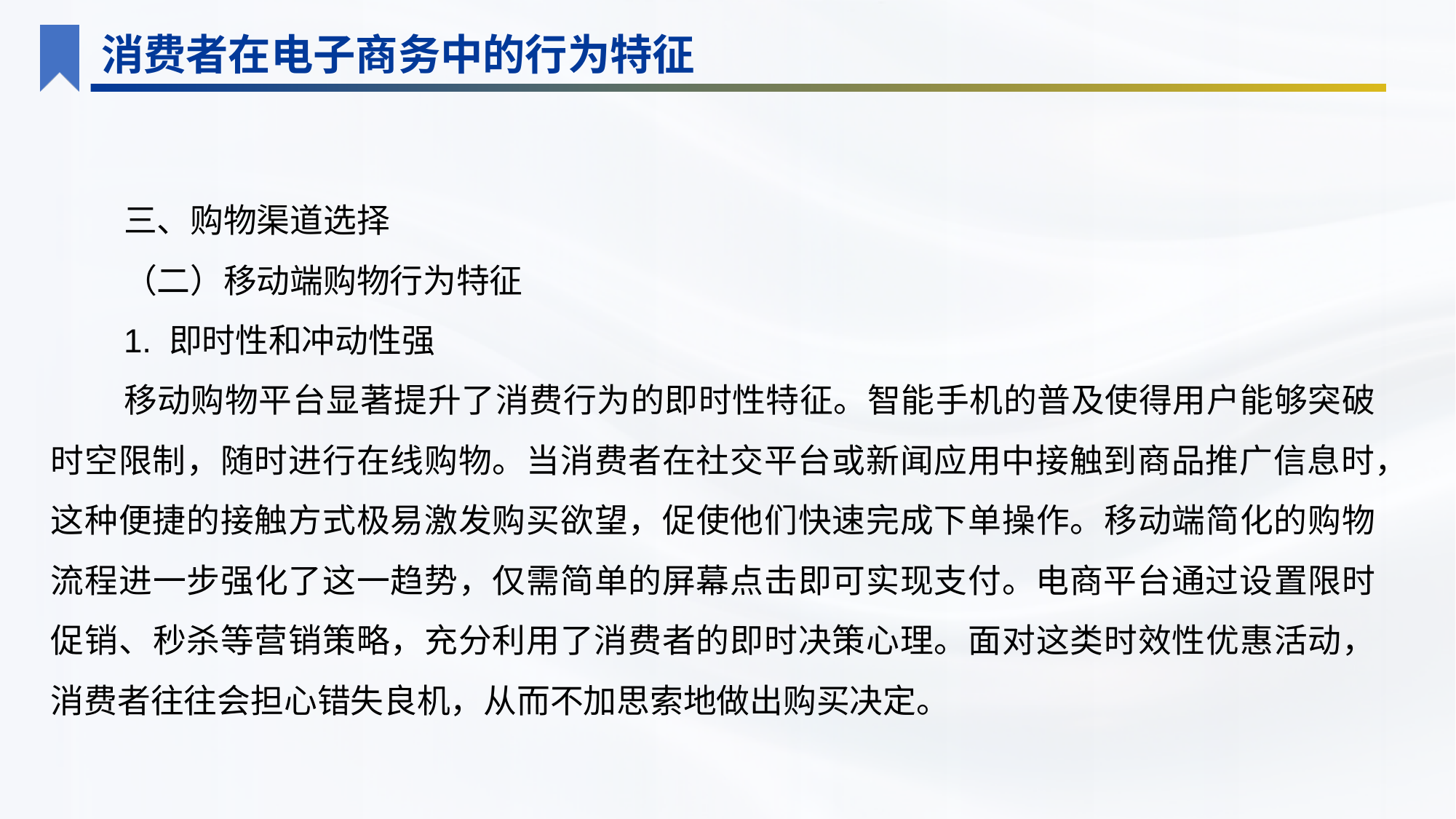

消费者在电子商务中的行为特征
三、购物渠道选择
（二）移动端购物行为特征
1. 即时性和冲动性强
移动购物平台显著提升了消费行为的即时性特征。智能手机的普及使得用户能够突破时空限制，随时进行在线购物。当消费者在社交平台或新闻应用中接触到商品推广信息时，这种便捷的接触方式极易激发购买欲望，促使他们快速完成下单操作。移动端简化的购物流程进一步强化了这一趋势，仅需简单的屏幕点击即可实现支付。电商平台通过设置限时促销、秒杀等营销策略，充分利用了消费者的即时决策心理。面对这类时效性优惠活动，消费者往往会担心错失良机，从而不加思索地做出购买决定。